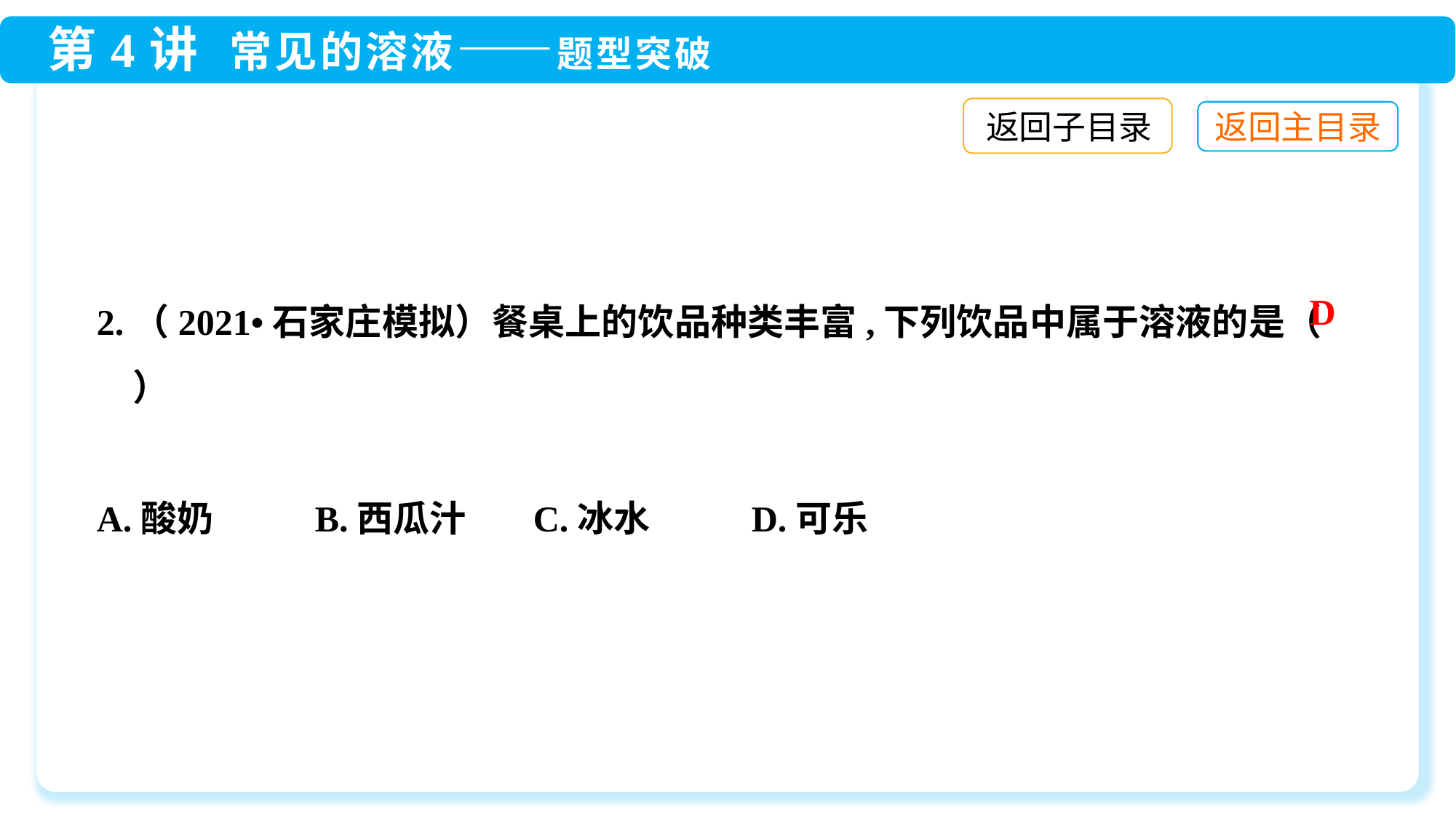

返回子目录
2.（2021•石家庄模拟）餐桌上的饮品种类丰富,下列饮品中属于溶液的是（　　）

A.酸奶 	B.西瓜汁	C.冰水 	D.可乐
D